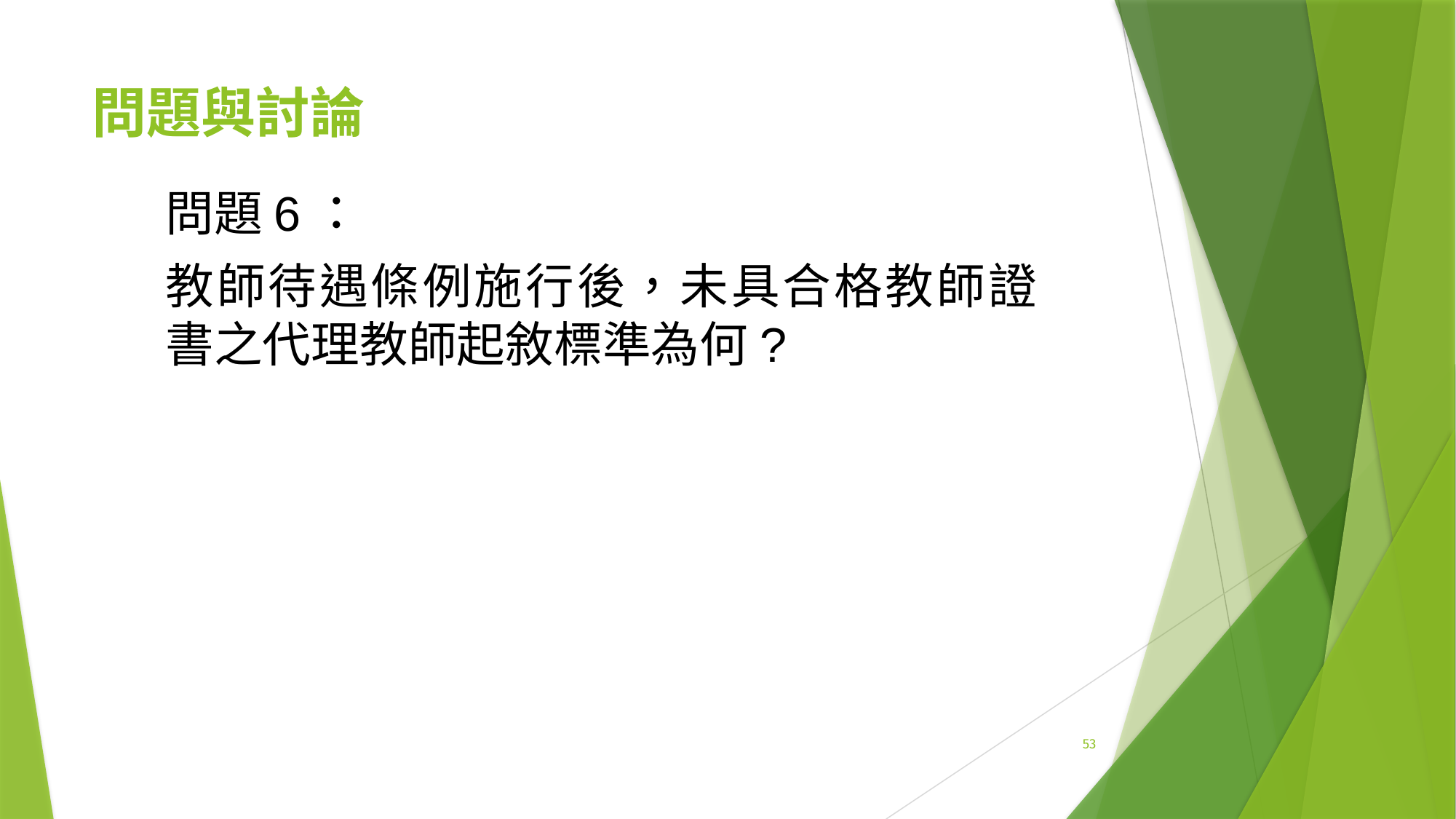

# 問題與討論
問題6：
教師待遇條例施行後，未具合格教師證書之代理教師起敘標準為何?
53